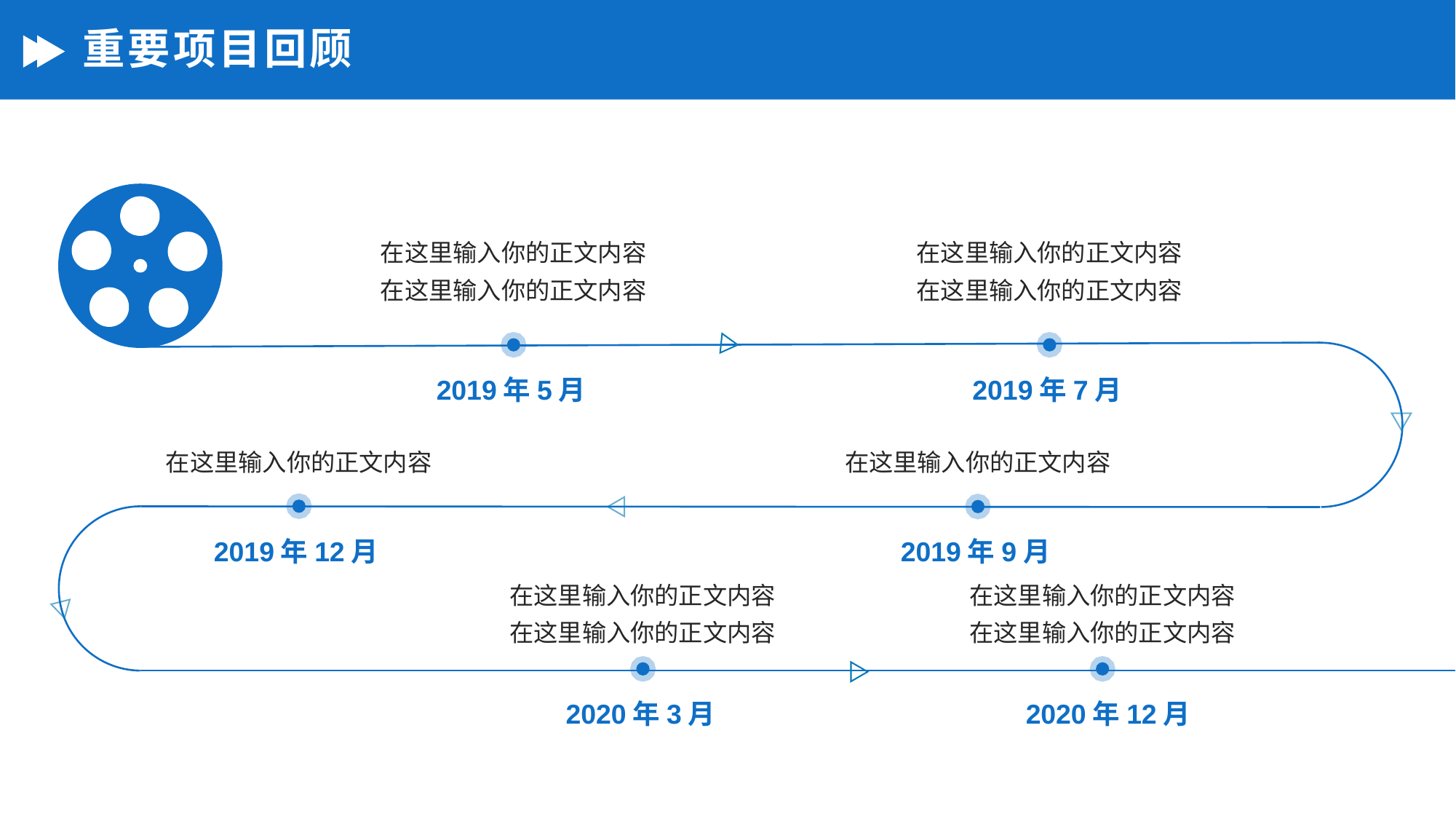

# 重要项目回顾

在这里输入你的正文内容
在这里输入你的正文内容
在这里输入你的正文内容
在这里输入你的正文内容

2019年5月
2019年7月

在这里输入你的正文内容
在这里输入你的正文内容

2019年12月
2019年9月
在这里输入你的正文内容
在这里输入你的正文内容
在这里输入你的正文内容
在这里输入你的正文内容

2020年3月
2020年12月